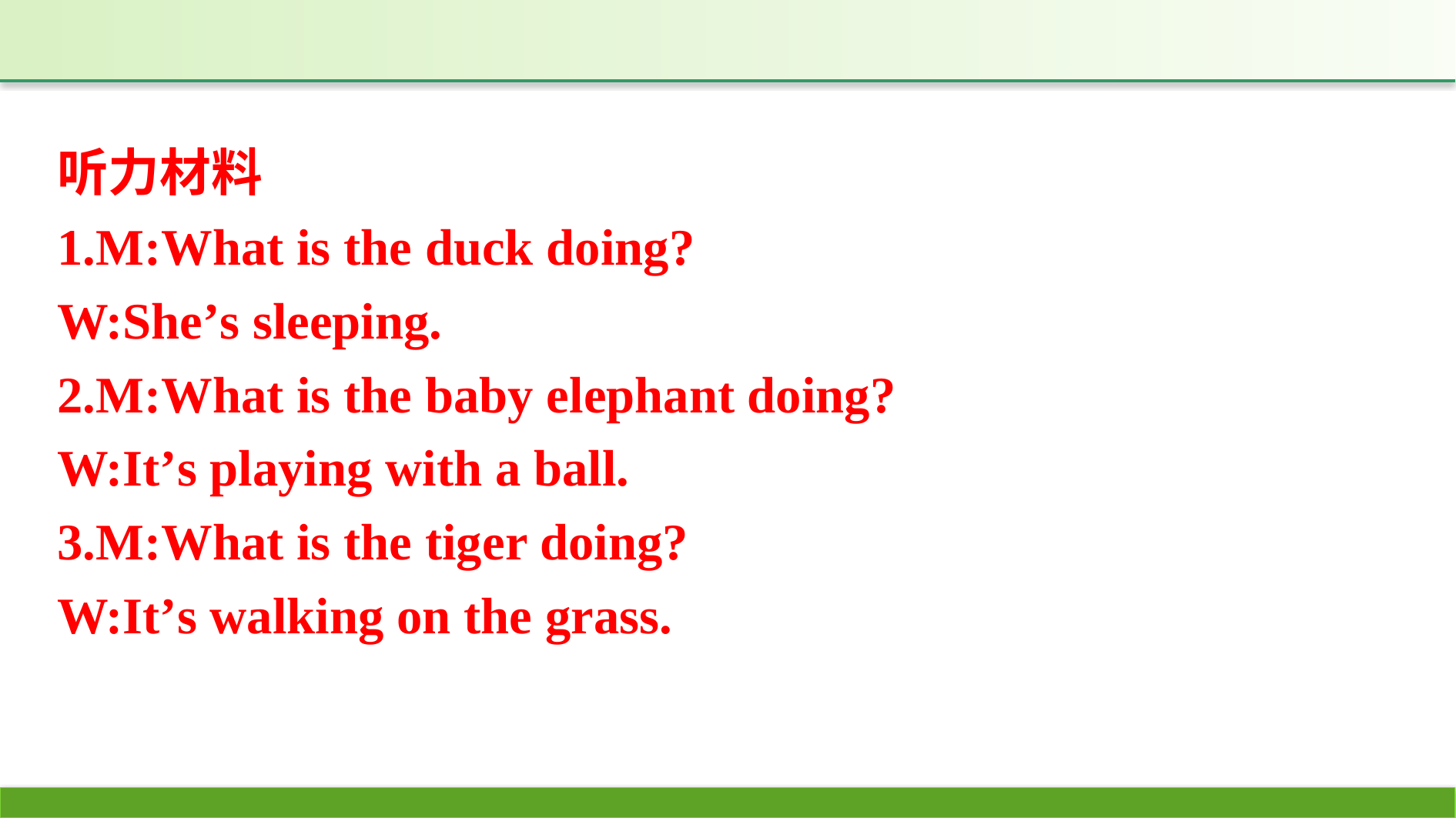

听力材料
1.M:What is the duck doing?
W:She’s sleeping.
2.M:What is the baby elephant doing?
W:It’s playing with a ball.
3.M:What is the tiger doing?
W:It’s walking on the grass.